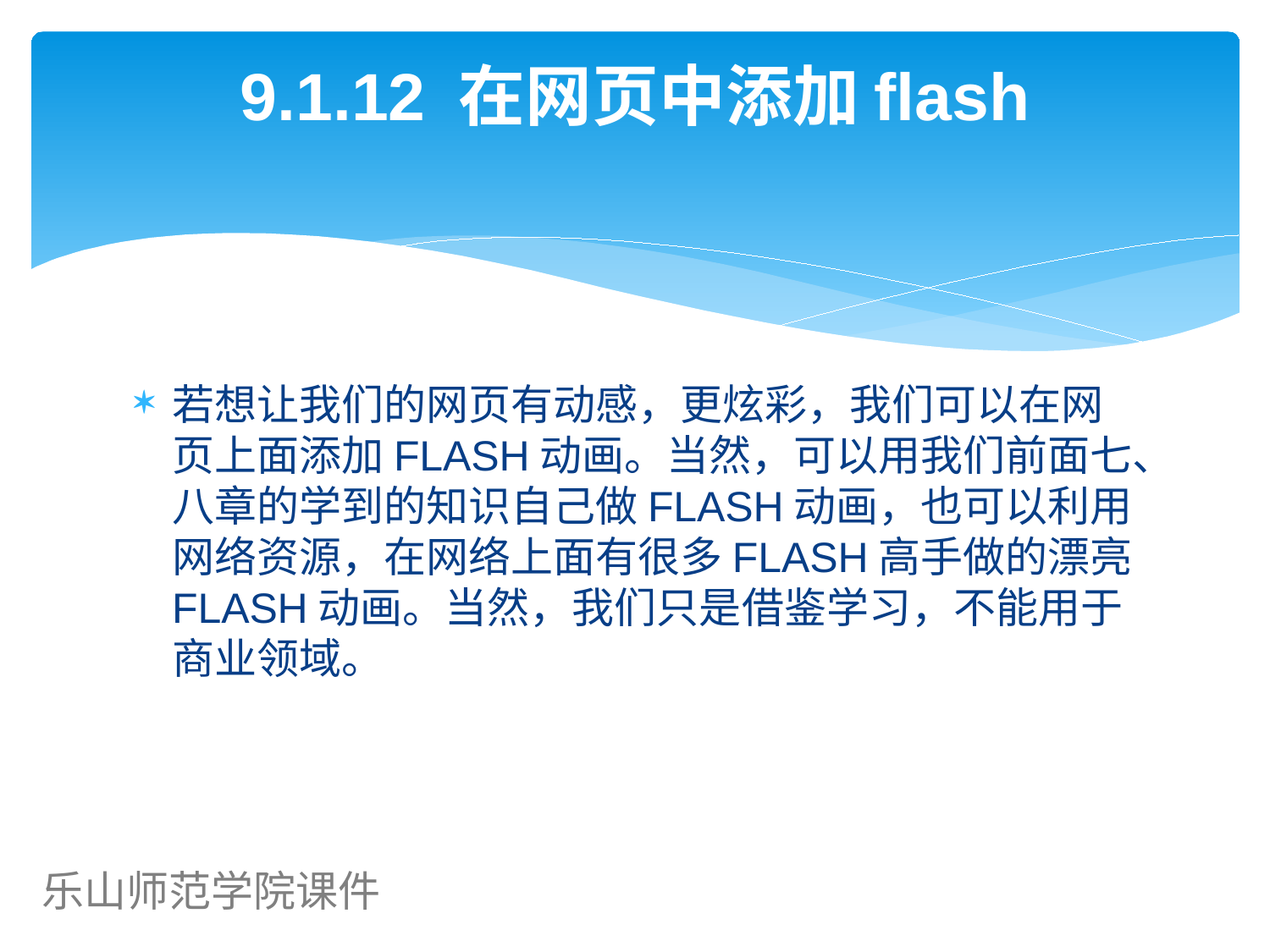

# 9.1.12 在网页中添加flash
若想让我们的网页有动感，更炫彩，我们可以在网页上面添加FLASH动画。当然，可以用我们前面七、八章的学到的知识自己做FLASH动画，也可以利用网络资源，在网络上面有很多FLASH高手做的漂亮FLASH动画。当然，我们只是借鉴学习，不能用于商业领域。